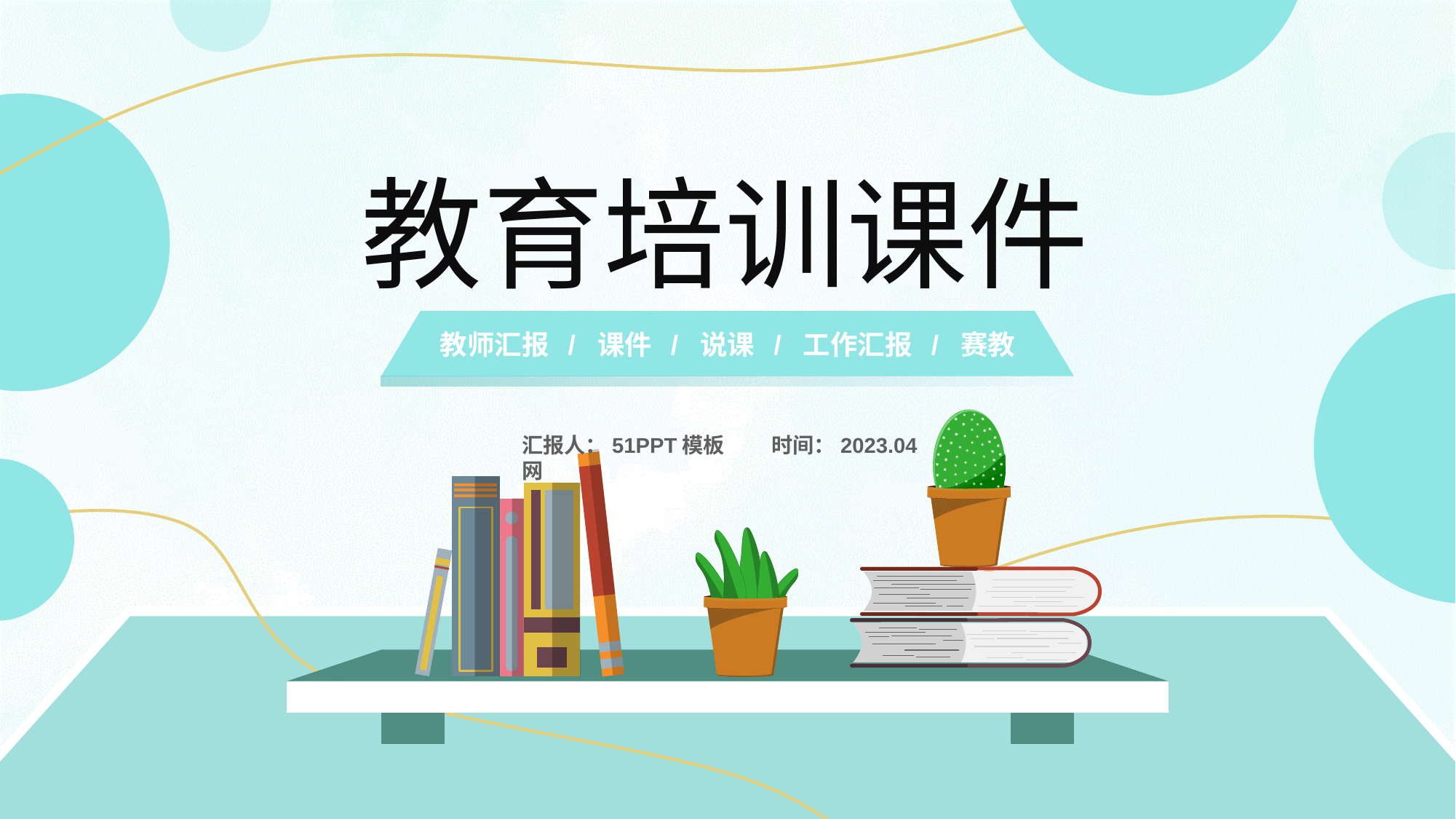

教育培训课件

教师汇报  /  课件  /  说课  /  工作汇报  /  赛教

汇报人：51PPT模板网
时间：2023.04